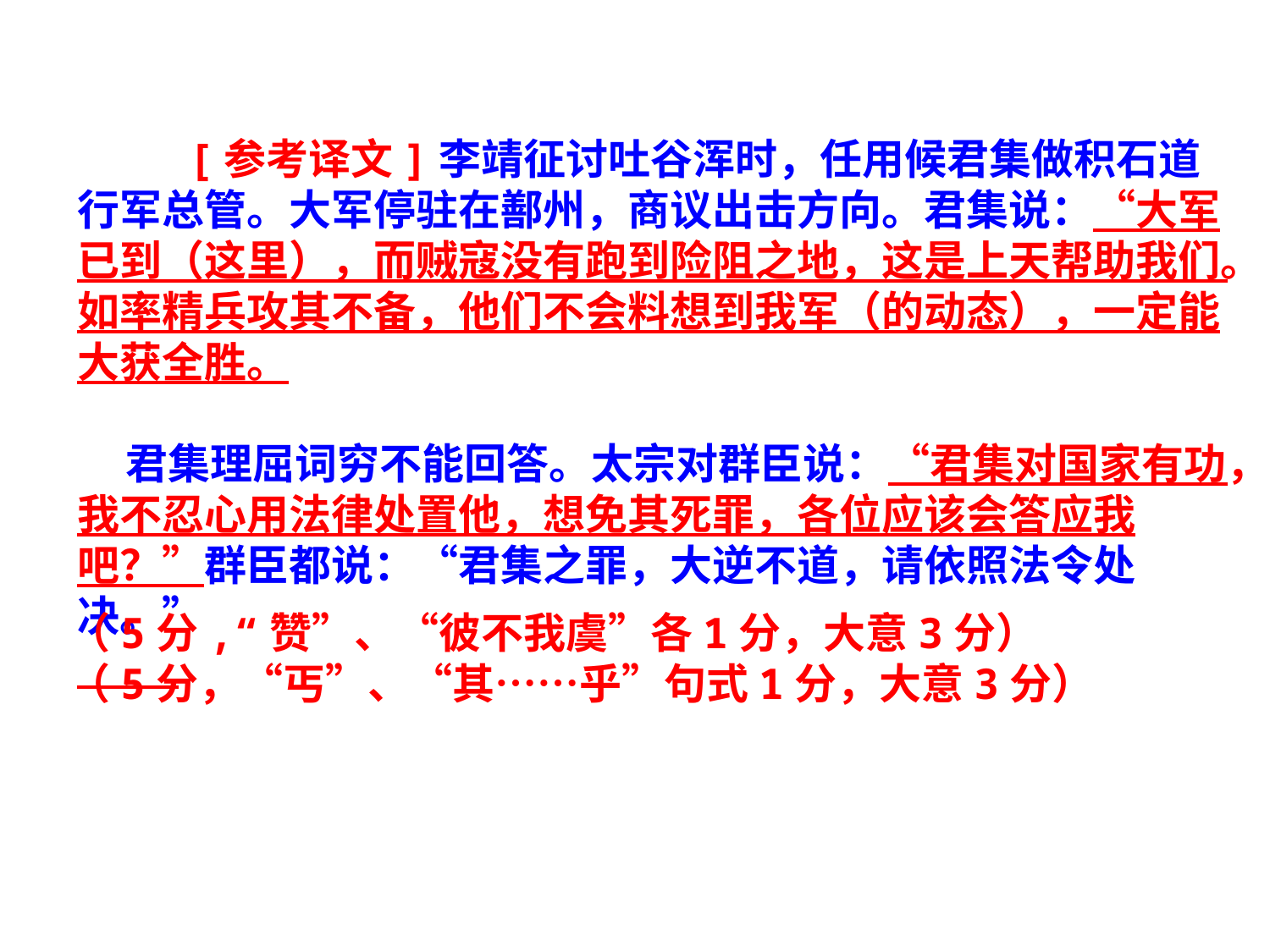

[参考译文]李靖征讨吐谷浑时，任用候君集做积石道行军总管。大军停驻在鄯州，商议出击方向。君集说：“大军已到（这里），而贼寇没有跑到险阻之地，这是上天帮助我们。如率精兵攻其不备，他们不会料想到我军（的动态），一定能大获全胜。

    君集理屈词穷不能回答。太宗对群臣说：“君集对国家有功，我不忍心用法律处置他，想免其死罪，各位应该会答应我吧？”群臣都说：“君集之罪，大逆不道，请依照法令处决。”

（5分,“赞”、“彼不我虞”各1分，大意3分）
（5分，“丐”、“其……乎”句式1分，大意3分）